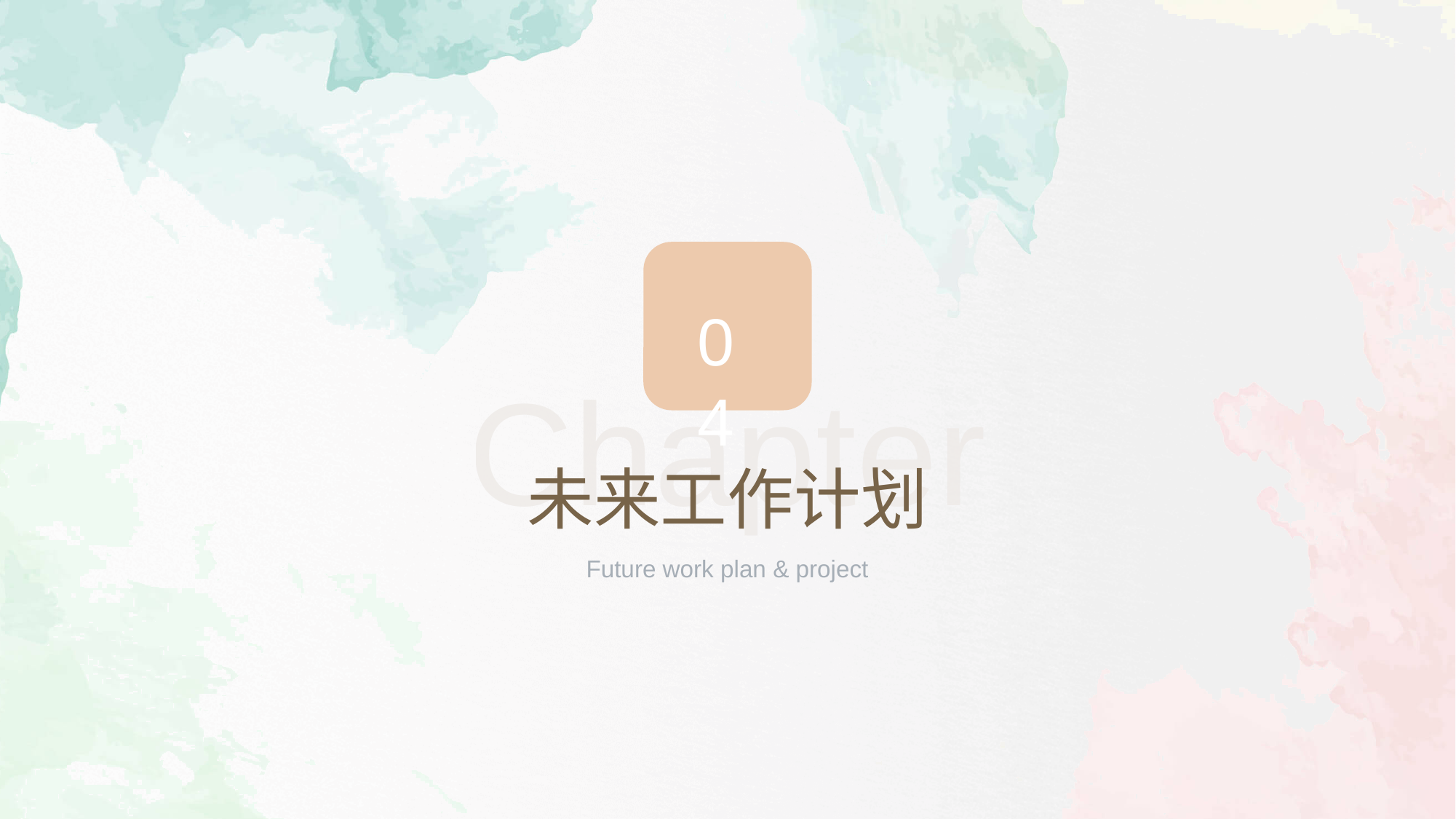

04
Chapter
未来工作计划
Future work plan & project